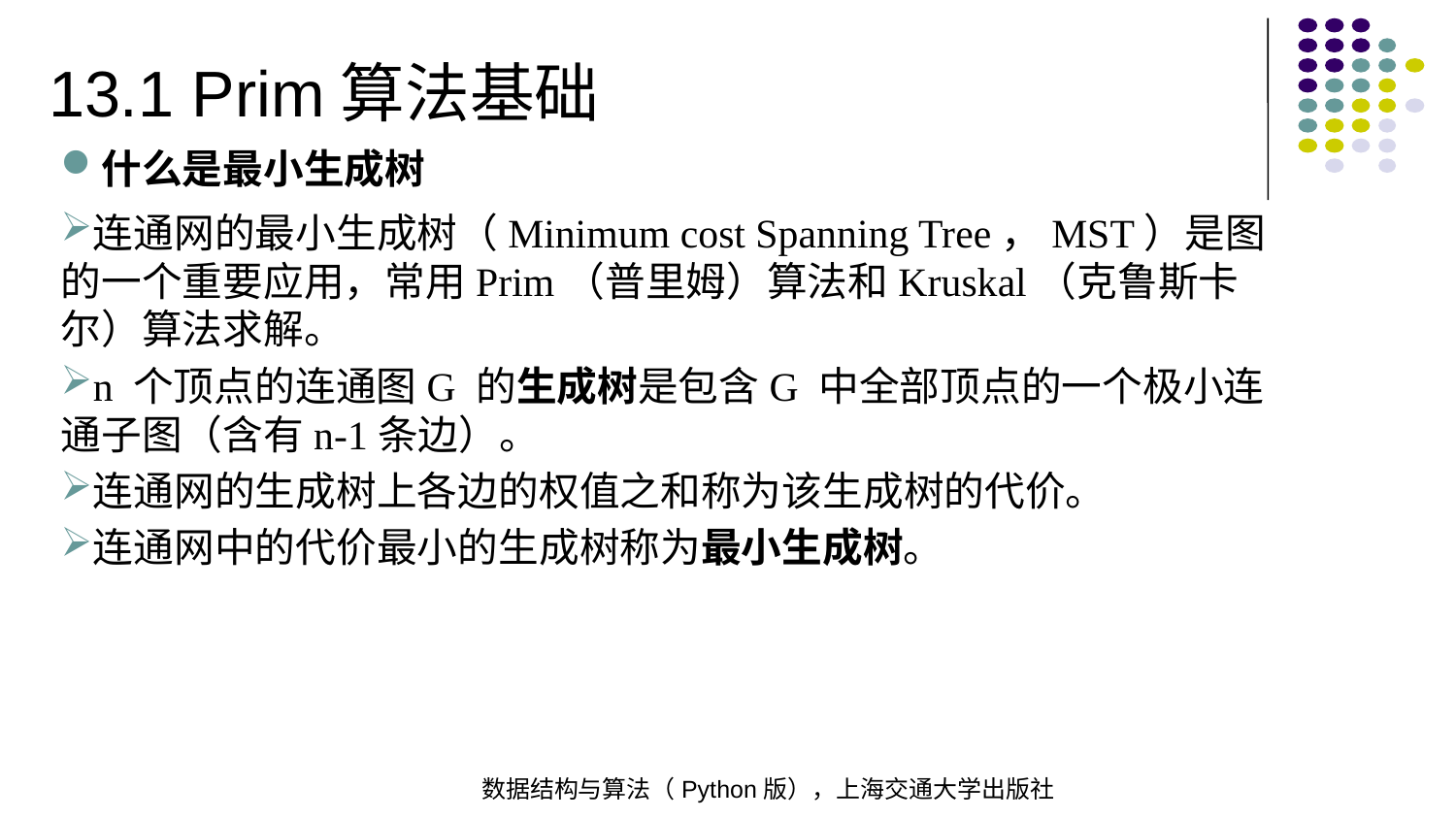

13.1 Prim算法基础
什么是最小生成树
连通网的最小生成树（Minimum cost Spanning Tree，MST）是图的一个重要应用，常用Prim（普里姆）算法和Kruskal（克鲁斯卡尔）算法求解。
n 个顶点的连通图G 的生成树是包含G 中全部顶点的一个极小连通子图（含有n-1条边）。
连通网的生成树上各边的权值之和称为该生成树的代价。
连通网中的代价最小的生成树称为最小生成树。